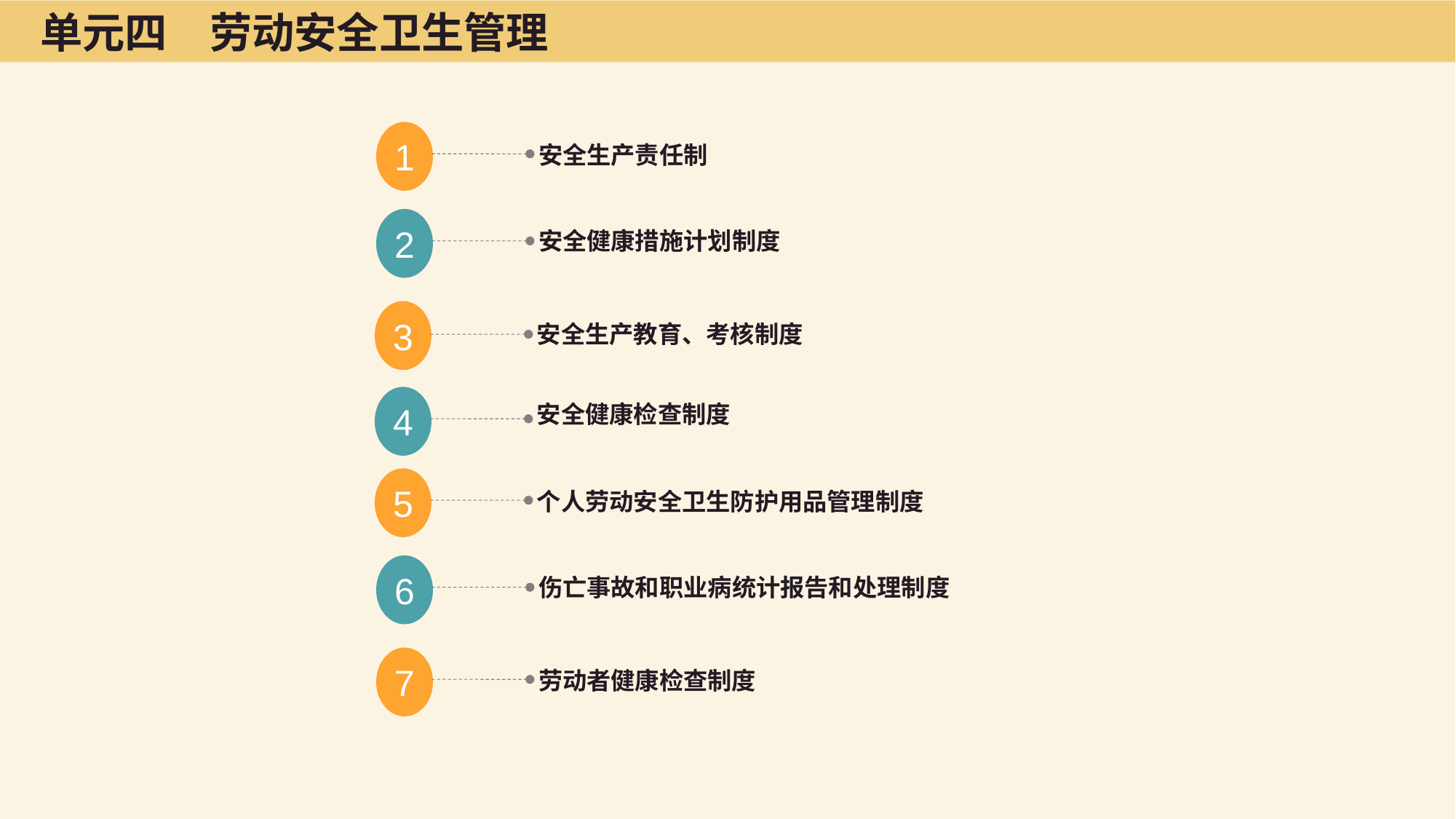

单元四　劳动安全卫生管理

1
安全生产责任制

2
安全健康措施计划制度

3
安全生产教育、考核制度

4
安全健康检查制度

5
个人劳动安全卫生防护用品管理制度

6
伤亡事故和职业病统计报告和处理制度

7
劳动者健康检查制度